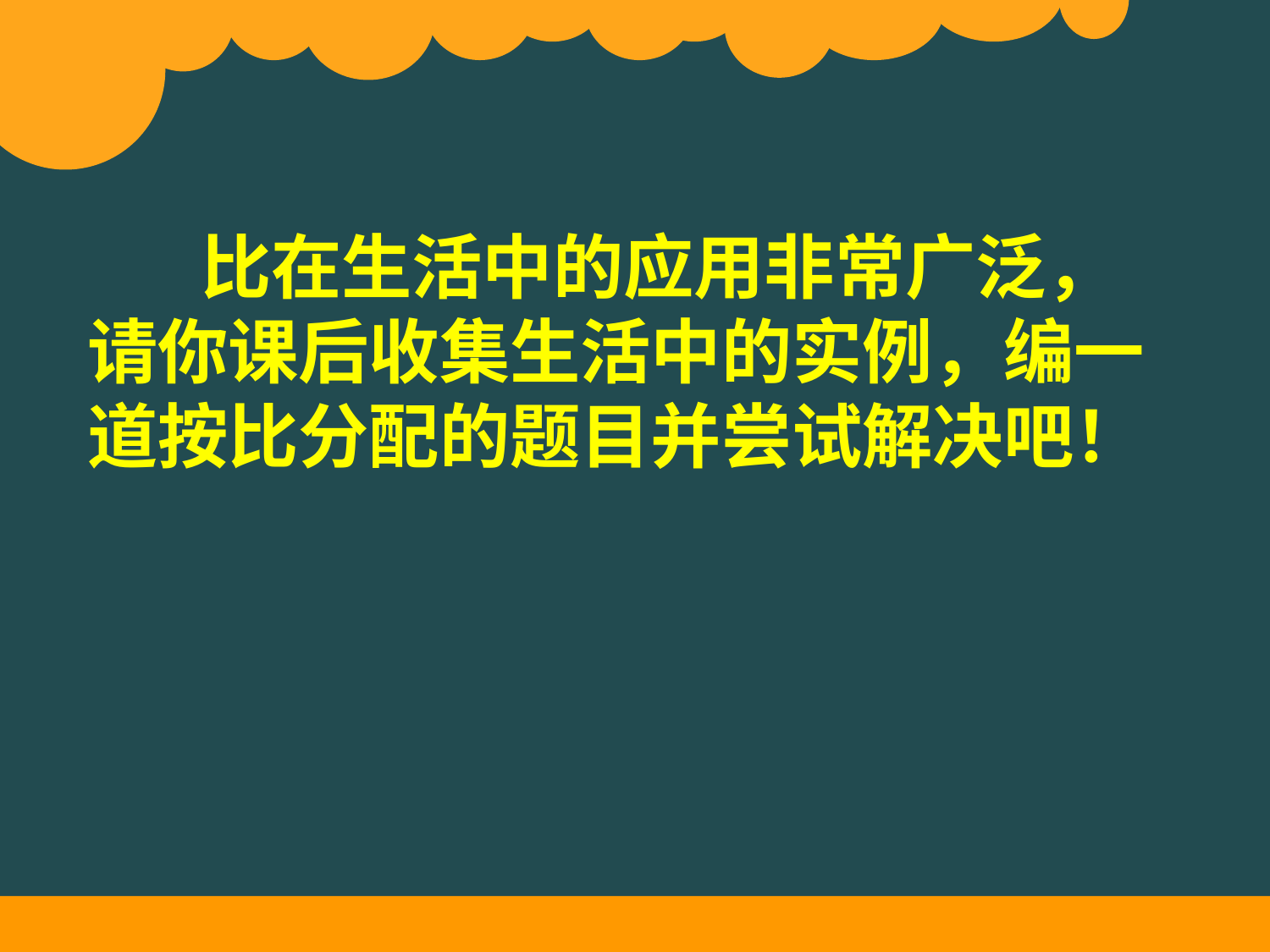

比在生活中的应用非常广泛，请你课后收集生活中的实例，编一道按比分配的题目并尝试解决吧！